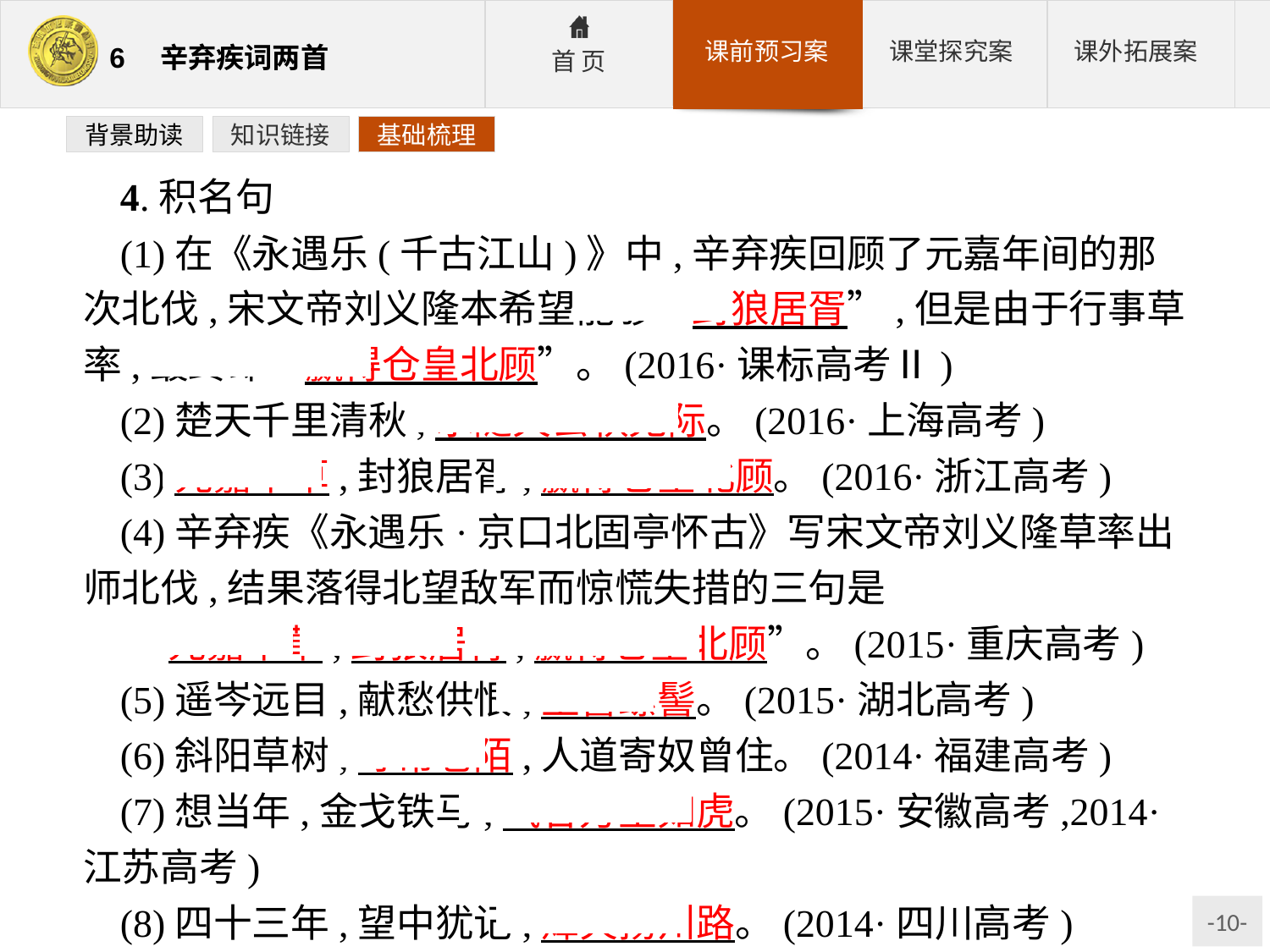

背景助读
知识链接
基础梳理
4.积名句
(1)在《永遇乐(千古江山)》中,辛弃疾回顾了元嘉年间的那次北伐,宋文帝刘义隆本希望能够“封狼居胥”,但是由于行事草率,最终却“赢得仓皇北顾”。(2016·课标高考Ⅱ)
(2)楚天千里清秋,水随天去秋无际。(2016·上海高考)
(3)元嘉草草,封狼居胥,赢得仓皇北顾。(2016·浙江高考)
(4)辛弃疾《永遇乐·京口北固亭怀古》写宋文帝刘义隆草率出师北伐,结果落得北望敌军而惊慌失措的三句是
“元嘉草草,封狼居胥,赢得仓皇北顾”。(2015·重庆高考)
(5)遥岑远目,献愁供恨,玉簪螺髻。(2015·湖北高考)
(6)斜阳草树,寻常巷陌,人道寄奴曾住。(2014·福建高考)
(7)想当年,金戈铁马,气吞万里如虎。(2015·安徽高考,2014·江苏高考)
(8)四十三年,望中犹记,烽火扬州路。(2014·四川高考)